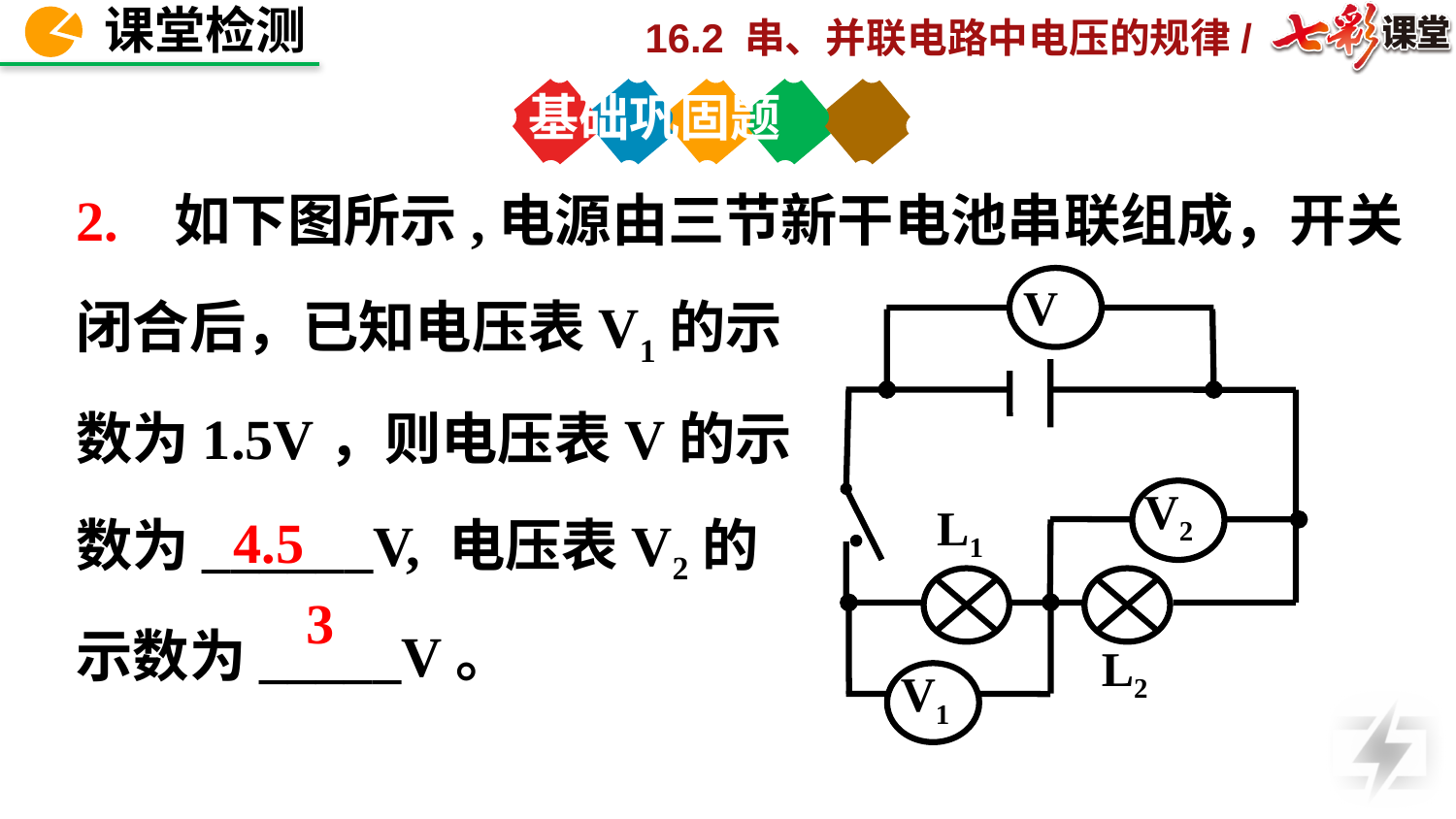

基础巩固题

2.   如下图所示,电源由三节新干电池串联组成，开关闭合后，已知电压表V1的示
数为1.5V，则电压表V的示
数为______V, 电压表V2的
示数为_____V。

V

V2

V1

L1
L2
4.5
3